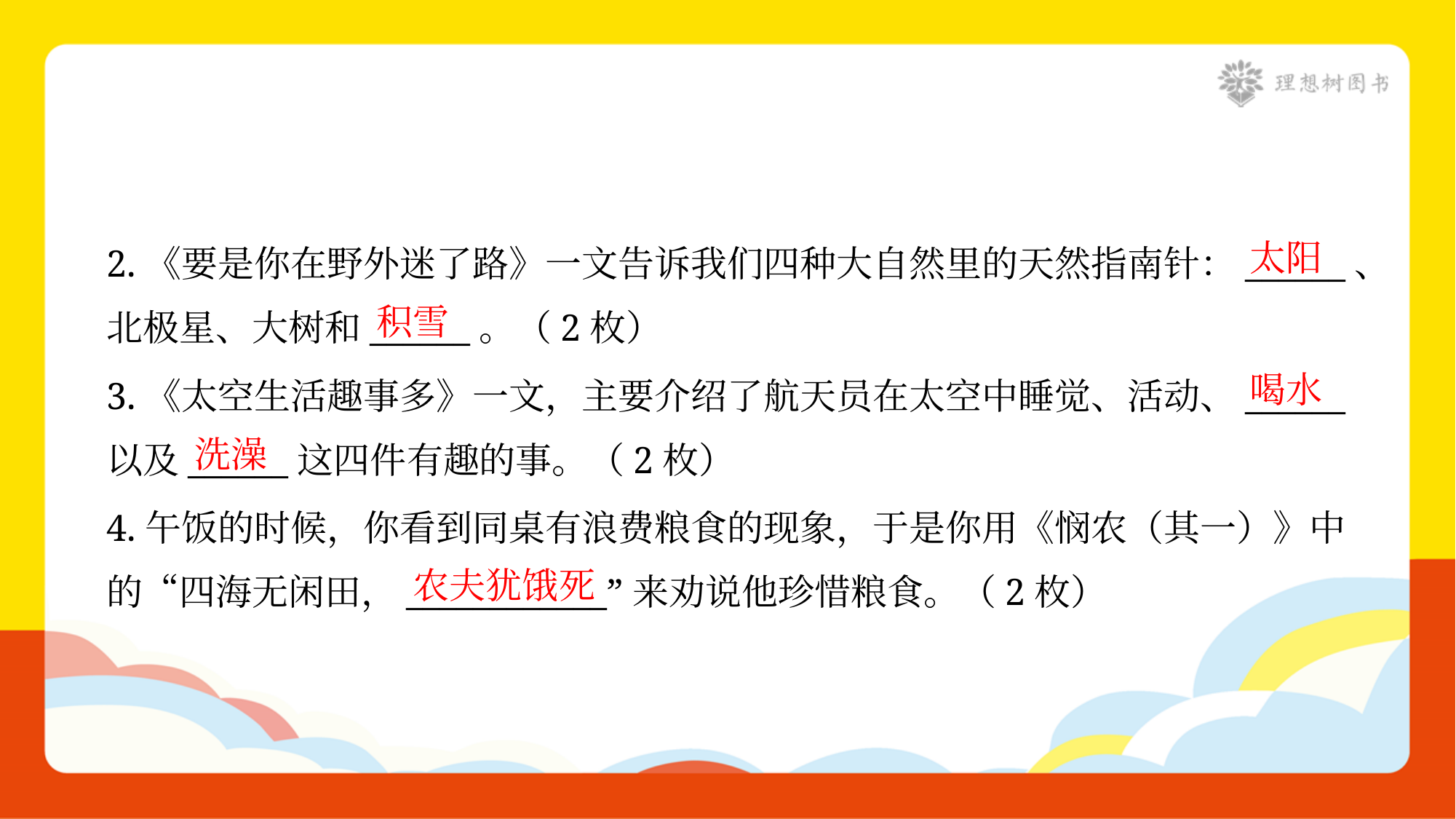

太阳
2.《要是你在野外迷了路》一文告诉我们四种大自然里的天然指南针：______、
北极星、大树和______。（2枚）
积雪
喝水
3.《太空生活趣事多》一文，主要介绍了航天员在太空中睡觉、活动、______
以及______这四件有趣的事。（2枚）
洗澡
4.午饭的时候，你看到同桌有浪费粮食的现象，于是你用《悯农（其一）》中
的“四海无闲田，____________”来劝说他珍惜粮食。（2枚）
农夫犹饿死